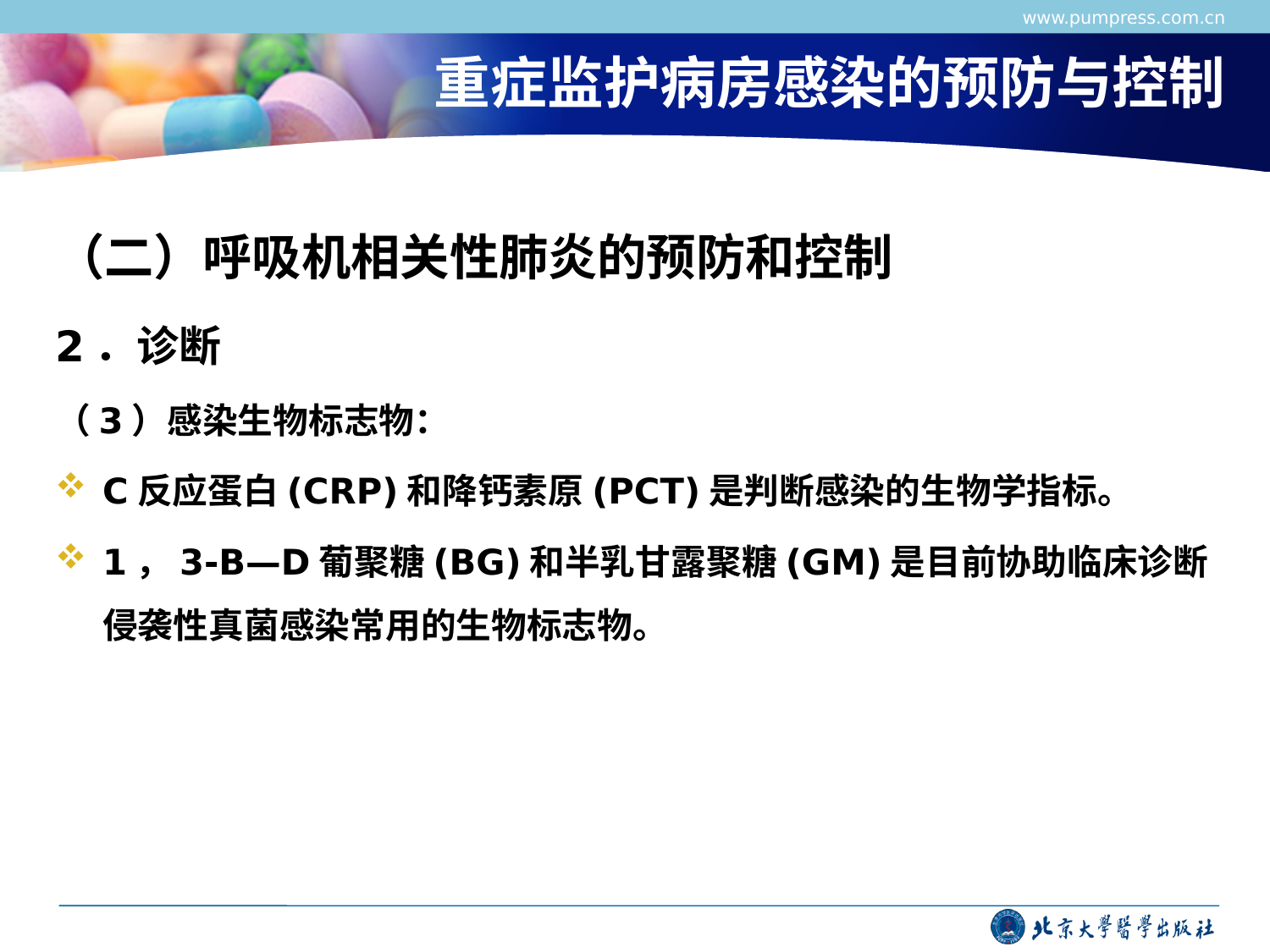

www.pumpress.com.cn
# 重症监护病房感染的预防与控制
（二）呼吸机相关性肺炎的预防和控制
2．诊断
（3）感染生物标志物：
C反应蛋白(CRP)和降钙素原(PCT)是判断感染的生物学指标。
1，3-B—D葡聚糖(BG)和半乳甘露聚糖(GM)是目前协助临床诊断侵袭性真菌感染常用的生物标志物。